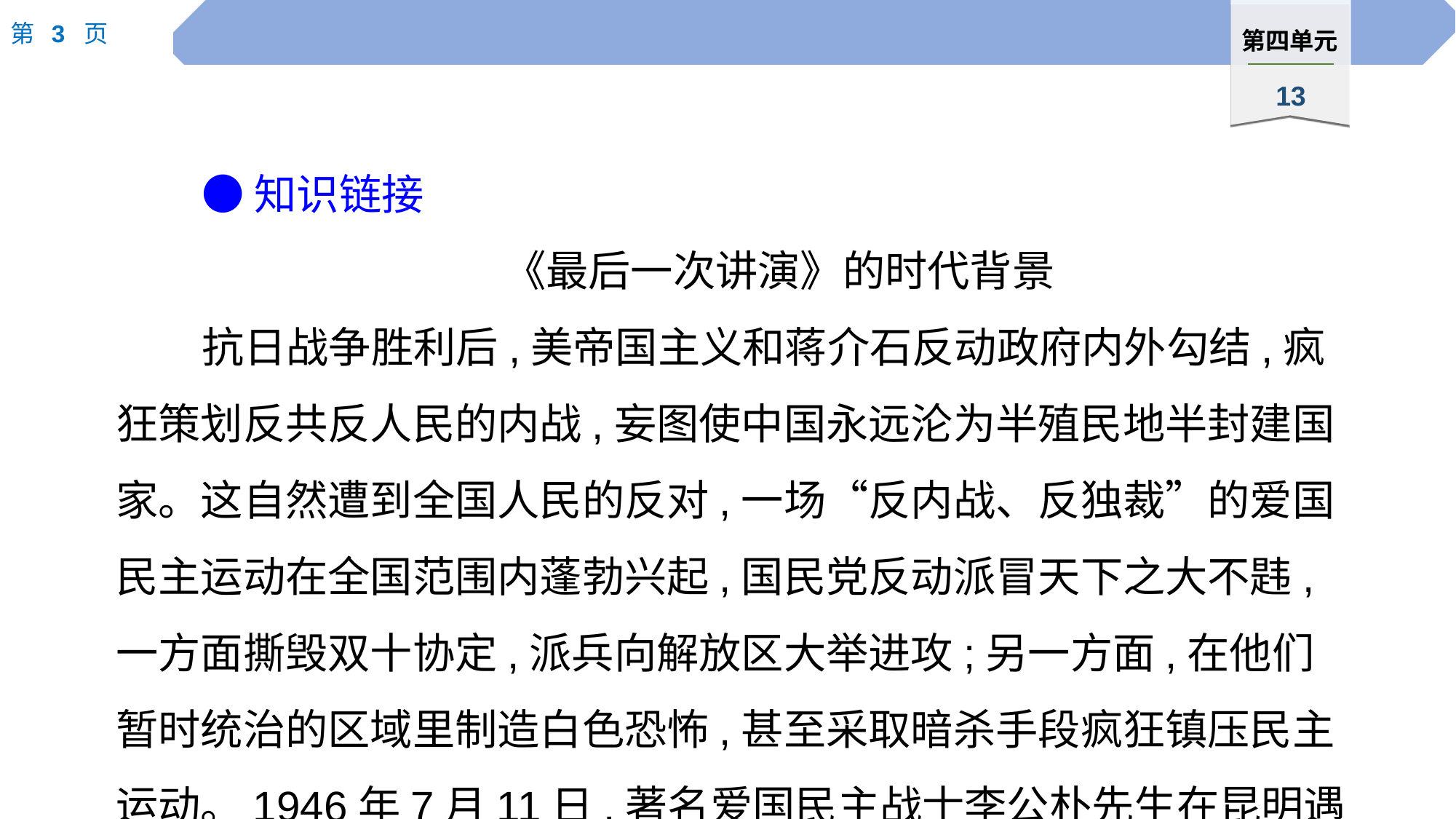

●知识链接
《最后一次讲演》的时代背景
抗日战争胜利后,美帝国主义和蒋介石反动政府内外勾结,疯狂策划反共反人民的内战,妄图使中国永远沦为半殖民地半封建国家。这自然遭到全国人民的反对,一场“反内战、反独裁”的爱国民主运动在全国范围内蓬勃兴起,国民党反动派冒天下之大不韪,一方面撕毁双十协定,派兵向解放区大举进攻;另一方面,在他们暂时统治的区域里制造白色恐怖,甚至采取暗杀手段疯狂镇压民主运动。1946年7月11日,著名爱国民主战士李公朴先生在昆明遇害。